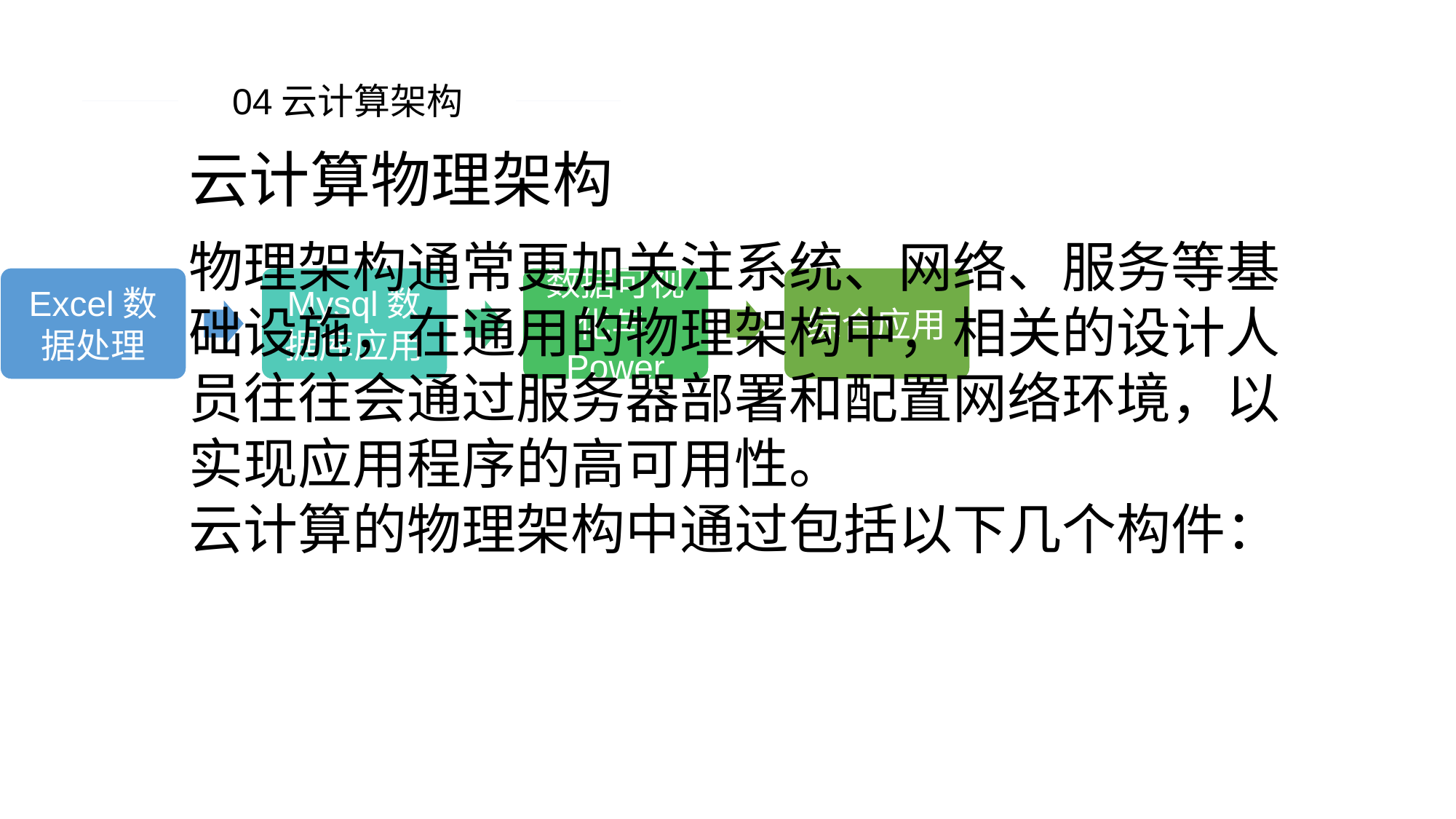

04云计算架构
Excel数据处理

Mysql数据库应用

数据可视化与Power

综合应用
云计算物理架构
物理架构通常更加关注系统、网络、服务等基础设施，在通用的物理架构中，相关的设计人员往往会通过服务器部署和配置网络环境，以实现应用程序的高可用性。
云计算的物理架构中通过包括以下几个构件：

PPT模板 http://www.1ppt.com/moban/